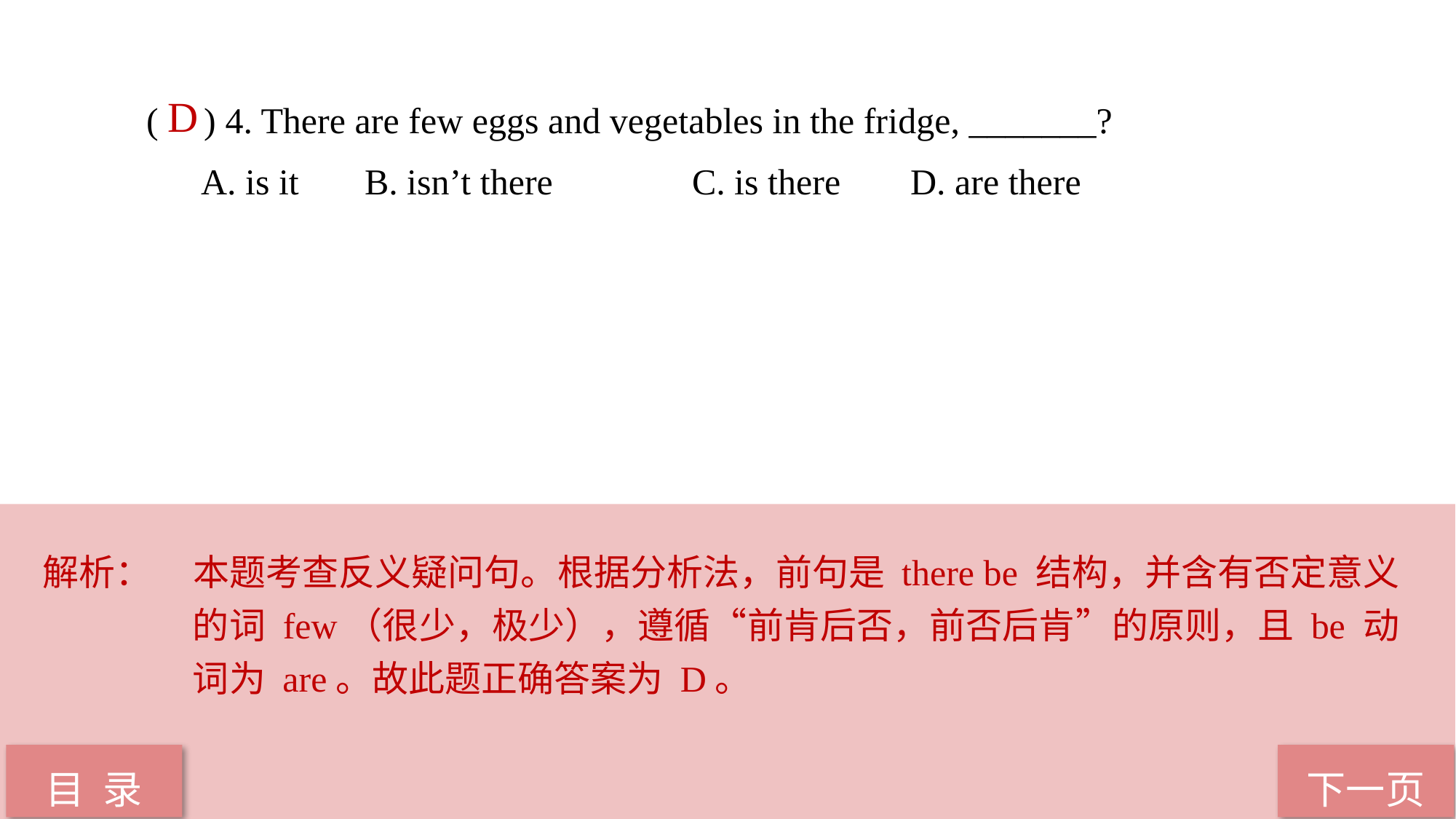

(     ) 4. There are few eggs and vegetables in the fridge, _______?
A. is it 	B. isn’t there 		C. is there 	D. are there
  D
解析：	本题考查反义疑问句。根据分析法，前句是 there be 结构，并含有否定意义的词 few（很少，极少），遵循“前肯后否，前否后肯”的原则，且 be 动词为 are。故此题正确答案为 D。